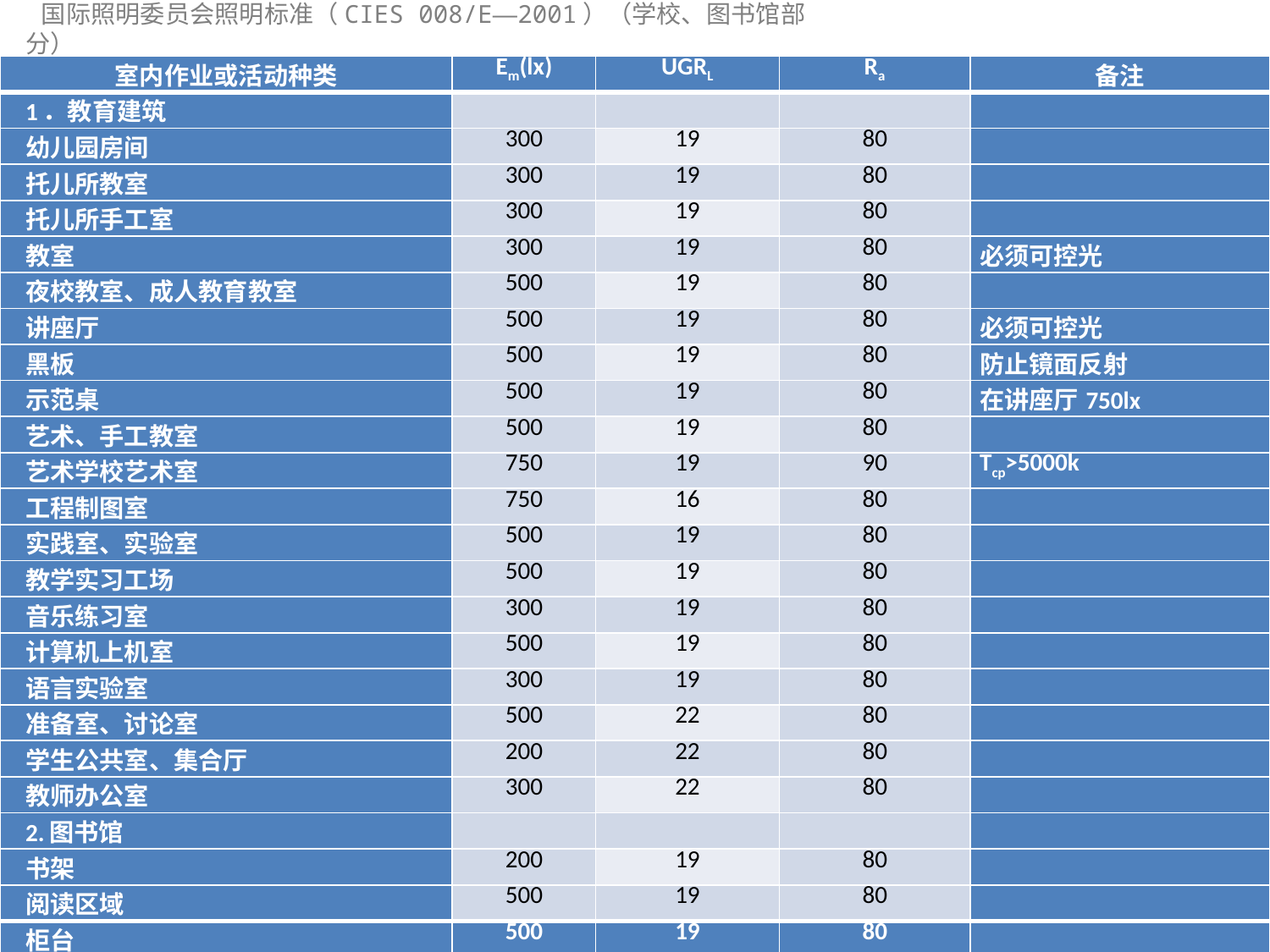

国际照明委员会照明标准（CIES 008/E—2001）（学校、图书馆部分）
| 室内作业或活动种类 | Em(lx) | UGRL | Ra | 备注 |
| --- | --- | --- | --- | --- |
| 1．教育建筑 |  |  |  |  |
| 幼儿园房间 | 300 | 19 | 80 |  |
| 托儿所教室 | 300 | 19 | 80 |  |
| 托儿所手工室 | 300 | 19 | 80 |  |
| 教室 | 300 | 19 | 80 | 必须可控光 |
| 夜校教室、成人教育教室 | 500 | 19 | 80 |  |
| 讲座厅 | 500 | 19 | 80 | 必须可控光 |
| 黑板 | 500 | 19 | 80 | 防止镜面反射 |
| 示范桌 | 500 | 19 | 80 | 在讲座厅750lx |
| 艺术、手工教室 | 500 | 19 | 80 |  |
| 艺术学校艺术室 | 750 | 19 | 90 | Tcp>5000k |
| 工程制图室 | 750 | 16 | 80 |  |
| 实践室、实验室 | 500 | 19 | 80 |  |
| 教学实习工场 | 500 | 19 | 80 |  |
| 音乐练习室 | 300 | 19 | 80 |  |
| 计算机上机室 | 500 | 19 | 80 |  |
| 语言实验室 | 300 | 19 | 80 |  |
| 准备室、讨论室 | 500 | 22 | 80 |  |
| 学生公共室、集合厅 | 200 | 22 | 80 |  |
| 教师办公室 | 300 | 22 | 80 |  |
| 2.图书馆 |  |  |  |  |
| 书架 | 200 | 19 | 80 |  |
| 阅读区域 | 500 | 19 | 80 |  |
| 柜台 | 500 | 19 | 80 |  |